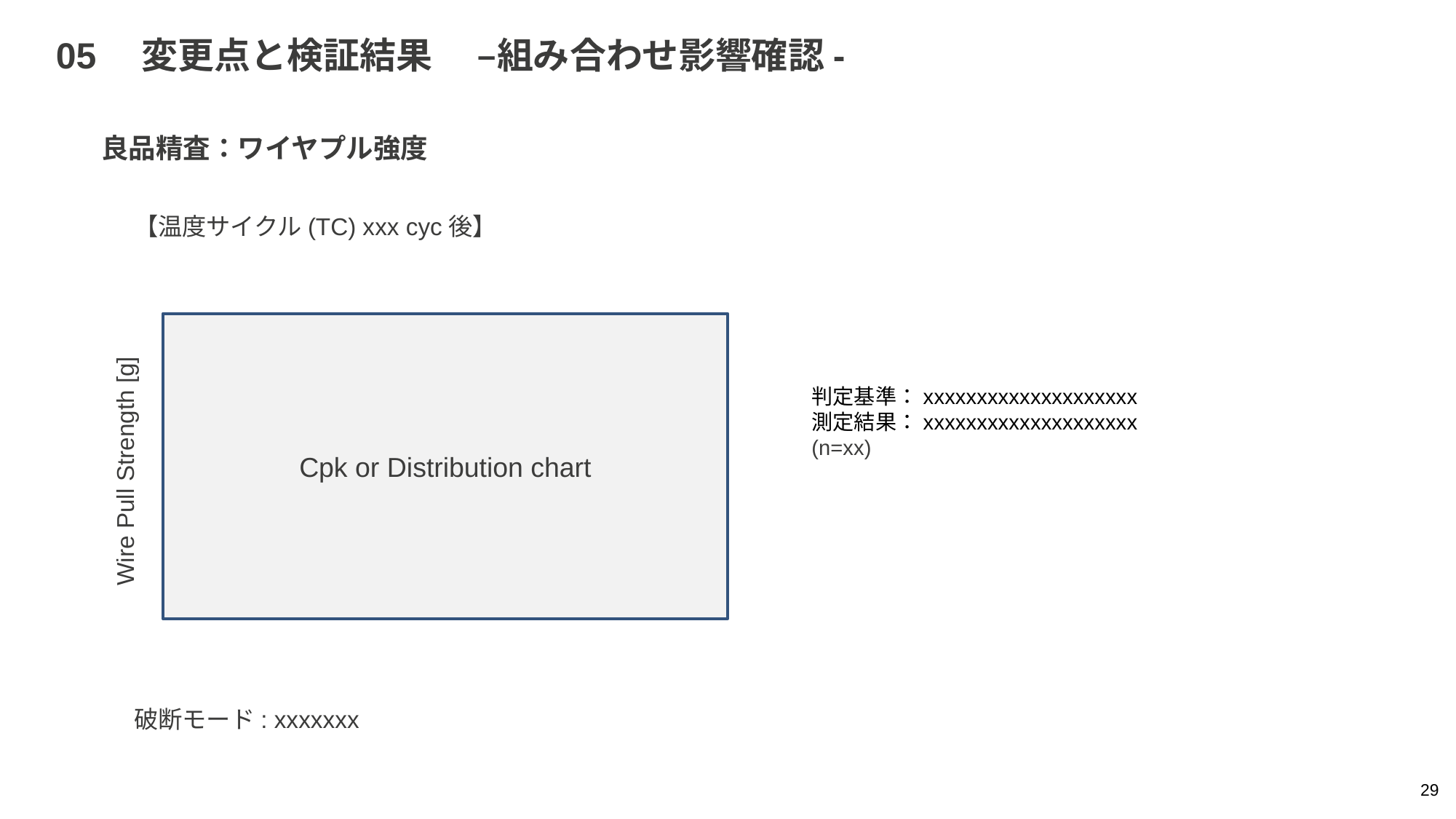

# 05　変更点と検証結果　 –組み合わせ影響確認-
良品精査：ワイヤプル強度
【温度サイクル(TC) xxx cyc後】
Cpk or Distribution chart
判定基準：xxxxxxxxxxxxxxxxxxxx
測定結果：xxxxxxxxxxxxxxxxxxxx
(n=xx)
Wire Pull Strength [g]
破断モード: xxxxxxx